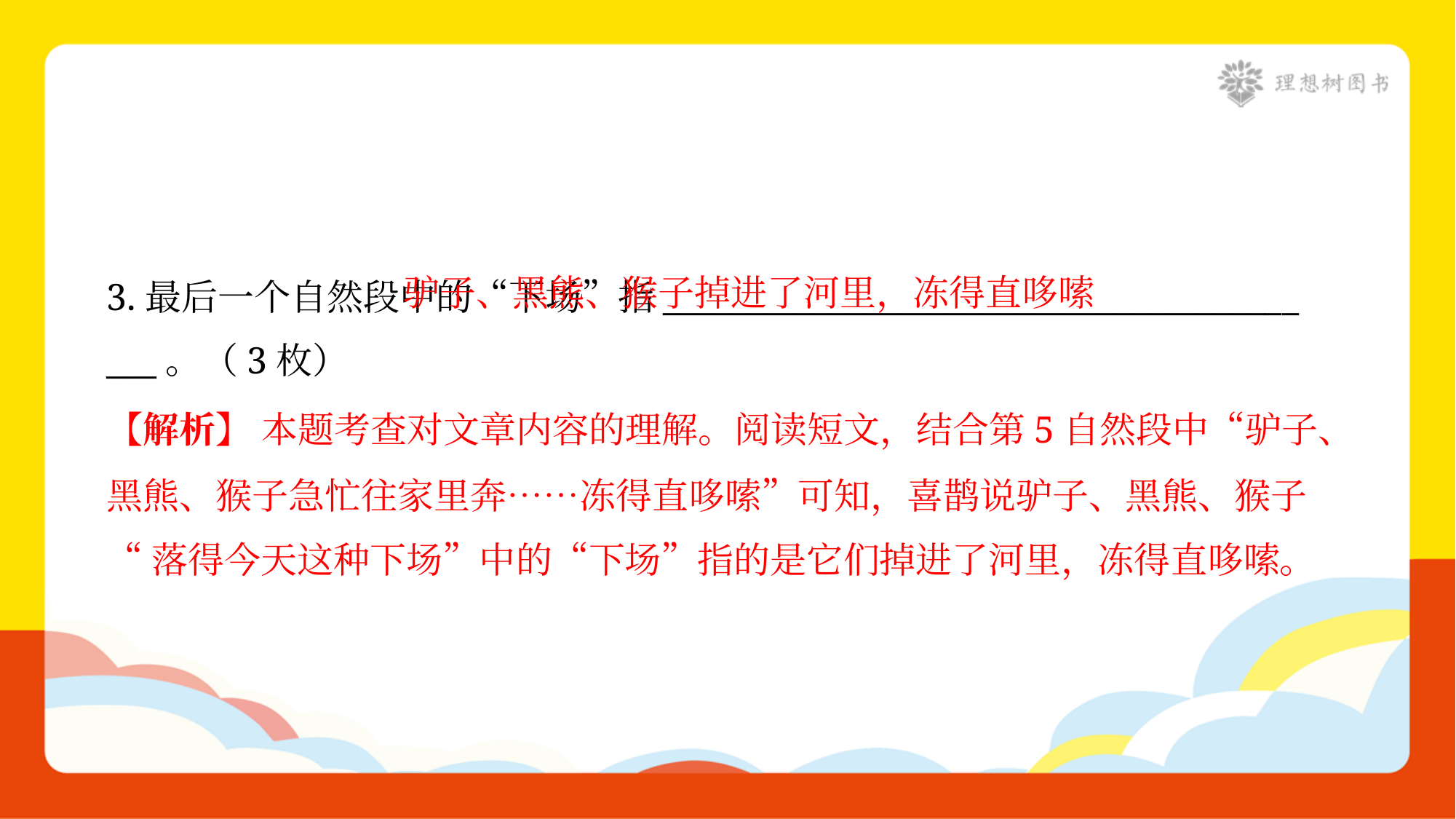

驴子、黑熊、猴子掉进了河里，冻得直哆嗦
3.最后一个自然段中的“下场”指______________________________________
___。（3枚）
【解析】 本题考查对文章内容的理解。阅读短文，结合第5自然段中“驴子、
黑熊、猴子急忙往家里奔……冻得直哆嗦”可知，喜鹊说驴子、黑熊、猴子
“落得今天这种下场”中的“下场”指的是它们掉进了河里，冻得直哆嗦。